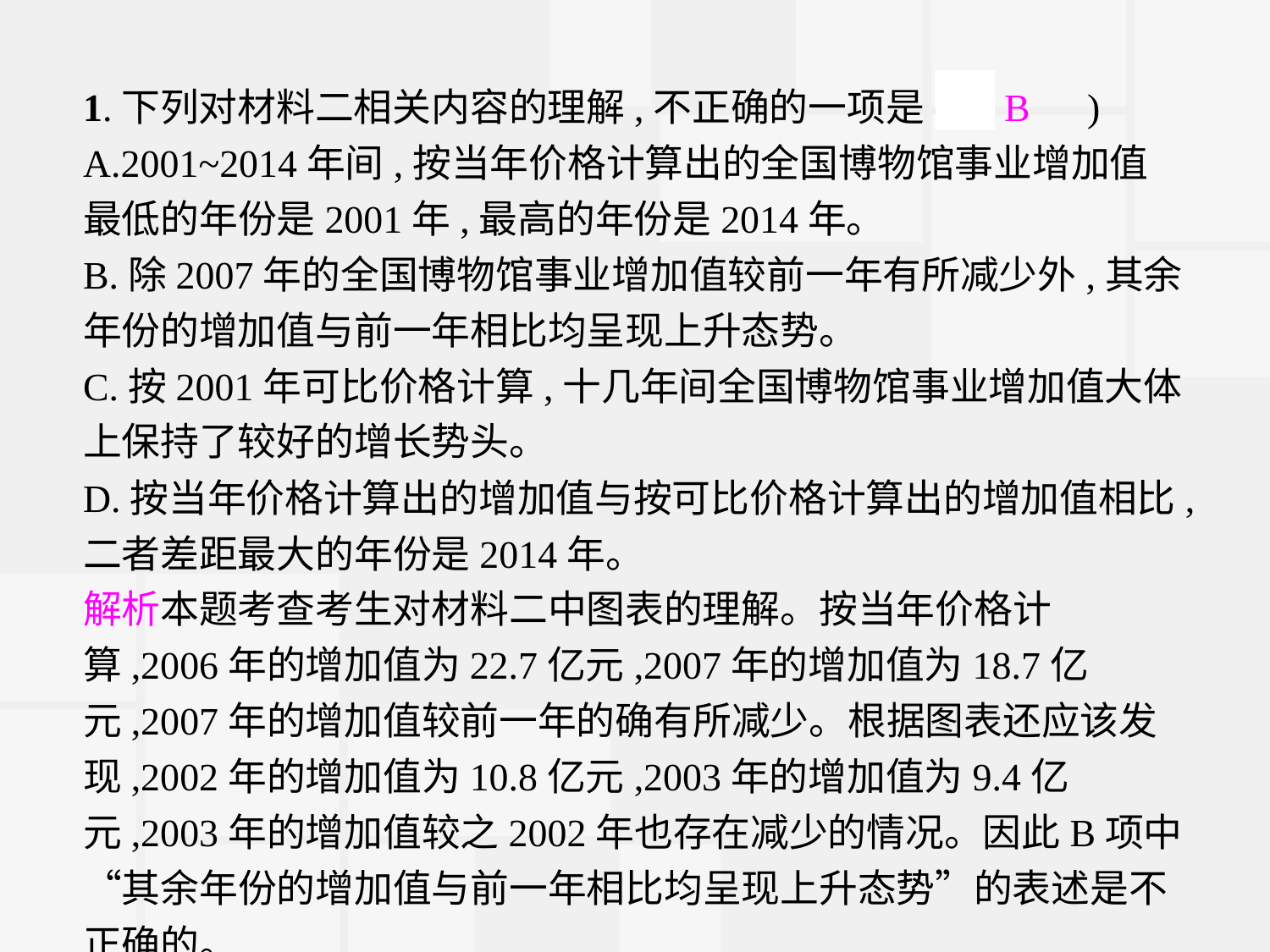

1.下列对材料二相关内容的理解,不正确的一项是(　B　)
A.2001~2014年间,按当年价格计算出的全国博物馆事业增加值最低的年份是2001年,最高的年份是2014年。
B.除2007年的全国博物馆事业增加值较前一年有所减少外,其余年份的增加值与前一年相比均呈现上升态势。
C.按2001年可比价格计算,十几年间全国博物馆事业增加值大体上保持了较好的增长势头。
D.按当年价格计算出的增加值与按可比价格计算出的增加值相比,二者差距最大的年份是2014年。
解析本题考查考生对材料二中图表的理解。按当年价格计算,2006年的增加值为22.7亿元,2007年的增加值为18.7亿元,2007年的增加值较前一年的确有所减少。根据图表还应该发现,2002年的增加值为10.8亿元,2003年的增加值为9.4亿元,2003年的增加值较之2002年也存在减少的情况。因此B项中“其余年份的增加值与前一年相比均呈现上升态势”的表述是不正确的。